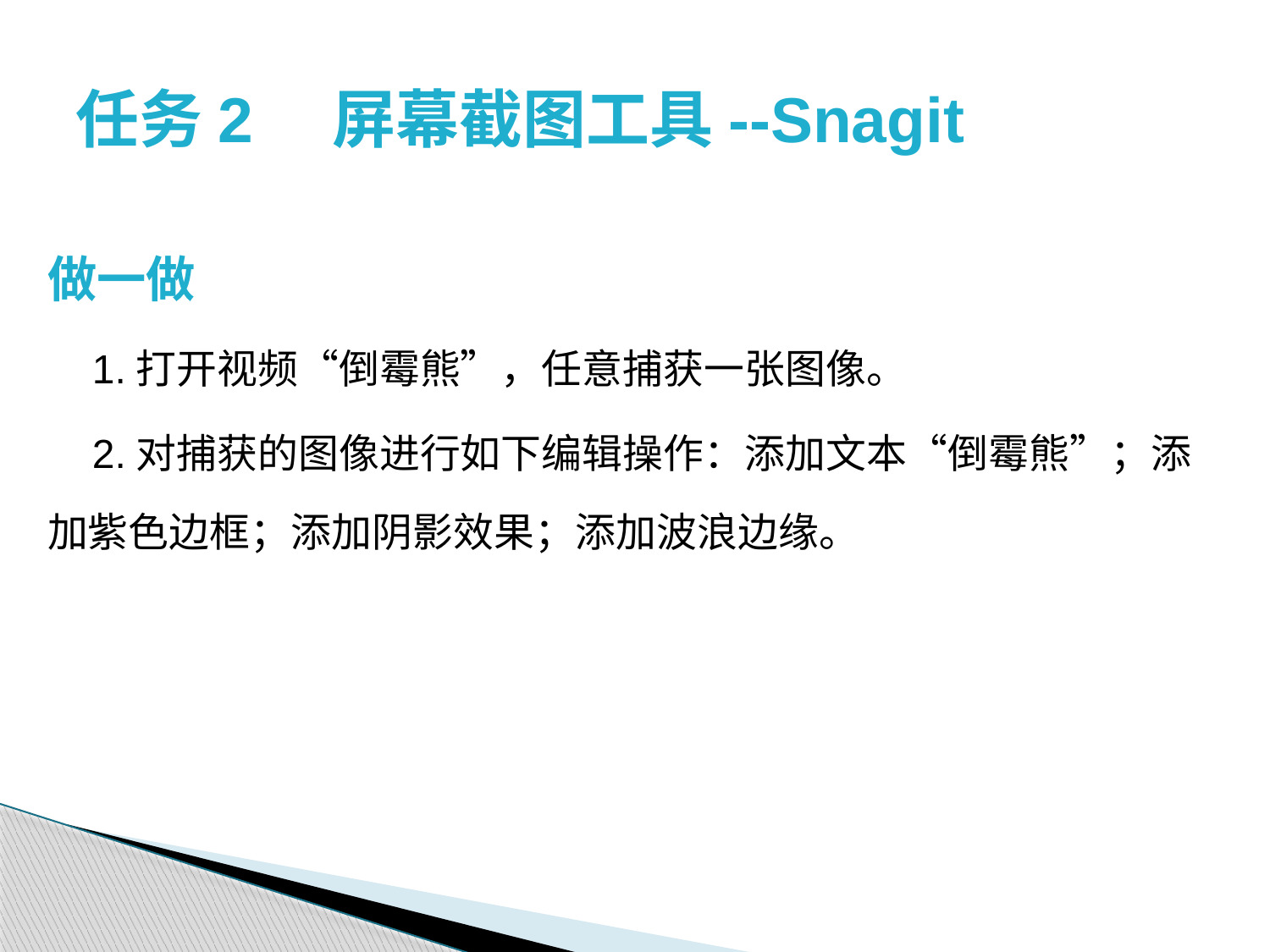

# 任务2　屏幕截图工具--Snagit
做一做
    1.打开视频“倒霉熊”，任意捕获一张图像。
    2.对捕获的图像进行如下编辑操作：添加文本“倒霉熊”；添加紫色边框；添加阴影效果；添加波浪边缘。